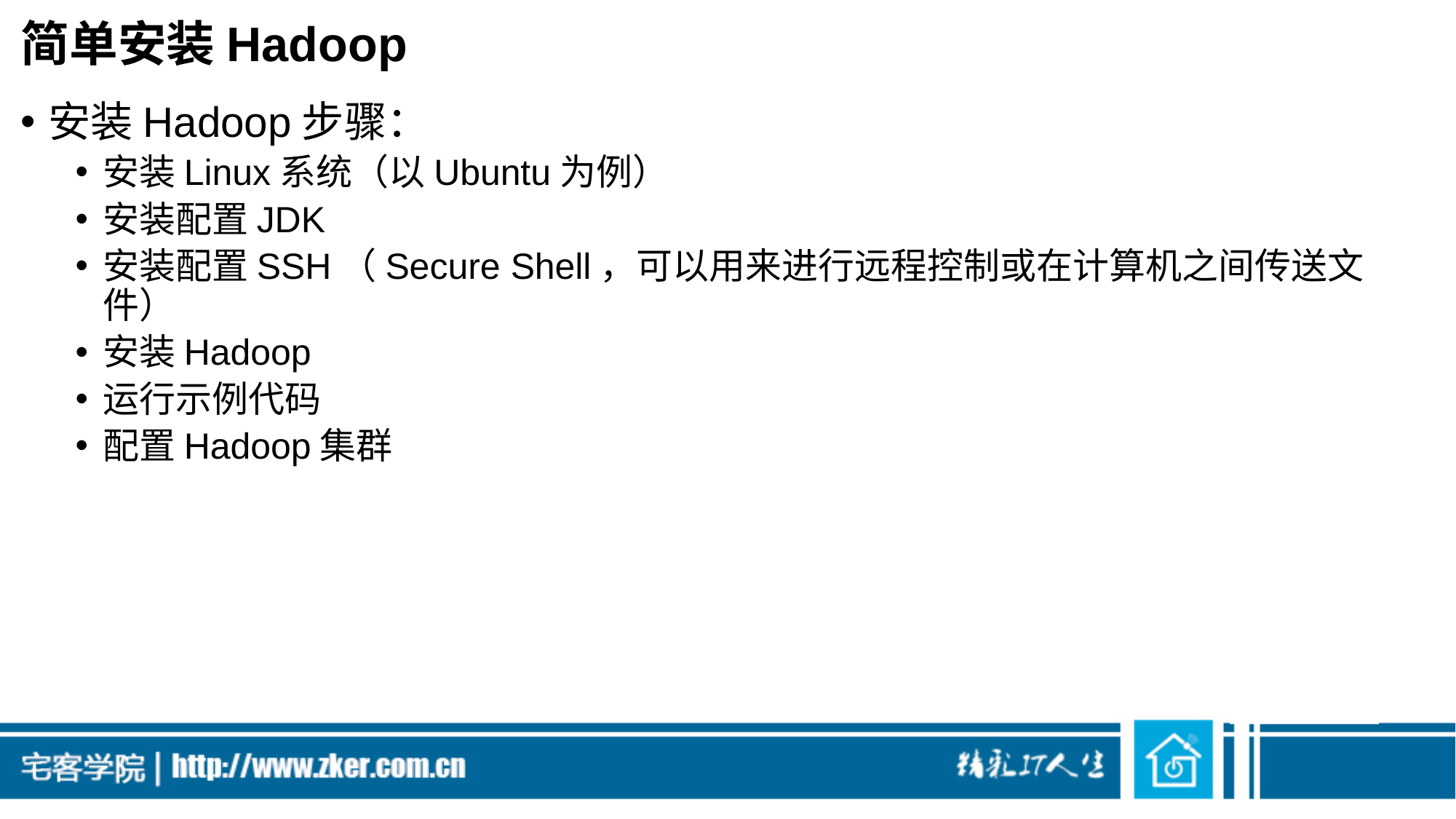

# 简单安装Hadoop
安装Hadoop步骤：
安装Linux系统（以Ubuntu为例）
安装配置JDK
安装配置SSH（Secure Shell，可以用来进行远程控制或在计算机之间传送文件）
安装Hadoop
运行示例代码
配置Hadoop集群